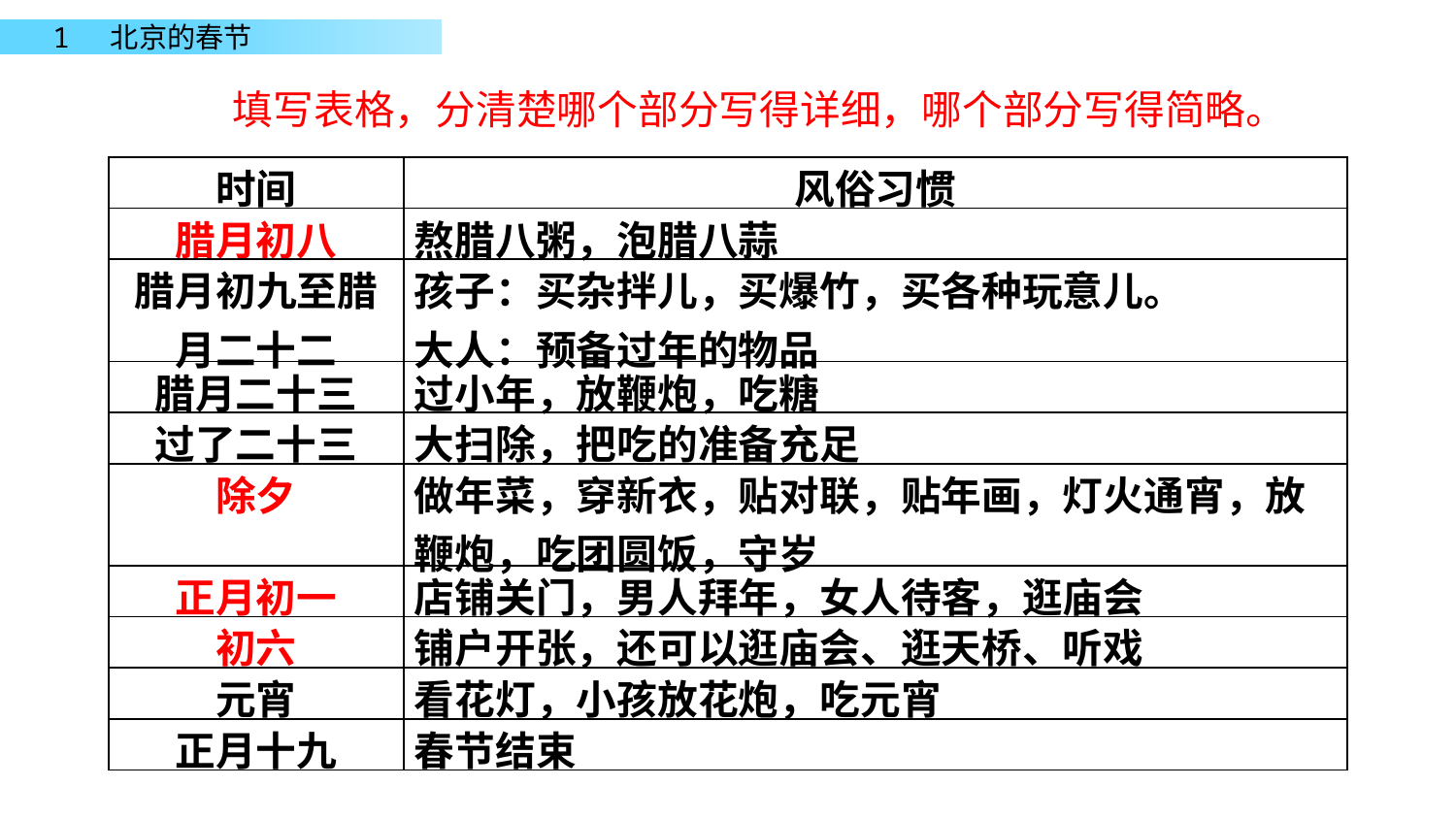

填写表格，分清楚哪个部分写得详细，哪个部分写得简略。

| 时间 | 风俗习惯 |
| --- | --- |
| 腊月初八 | 熬腊八粥，泡腊八蒜 |
| 腊月初九至腊月二十二 | 孩子：买杂拌儿，买爆竹，买各种玩意儿。 大人：预备过年的物品 |
| 腊月二十三 | 过小年，放鞭炮，吃糖 |
| 过了二十三 | 大扫除，把吃的准备充足 |
| 除夕 | 做年菜，穿新衣，贴对联，贴年画，灯火通宵，放鞭炮，吃团圆饭，守岁 |
| 正月初一 | 店铺关门，男人拜年，女人待客，逛庙会 |
| 初六 | 铺户开张，还可以逛庙会、逛天桥、听戏 |
| 元宵 | 看花灯，小孩放花炮，吃元宵 |
| 正月十九 | 春节结束 |